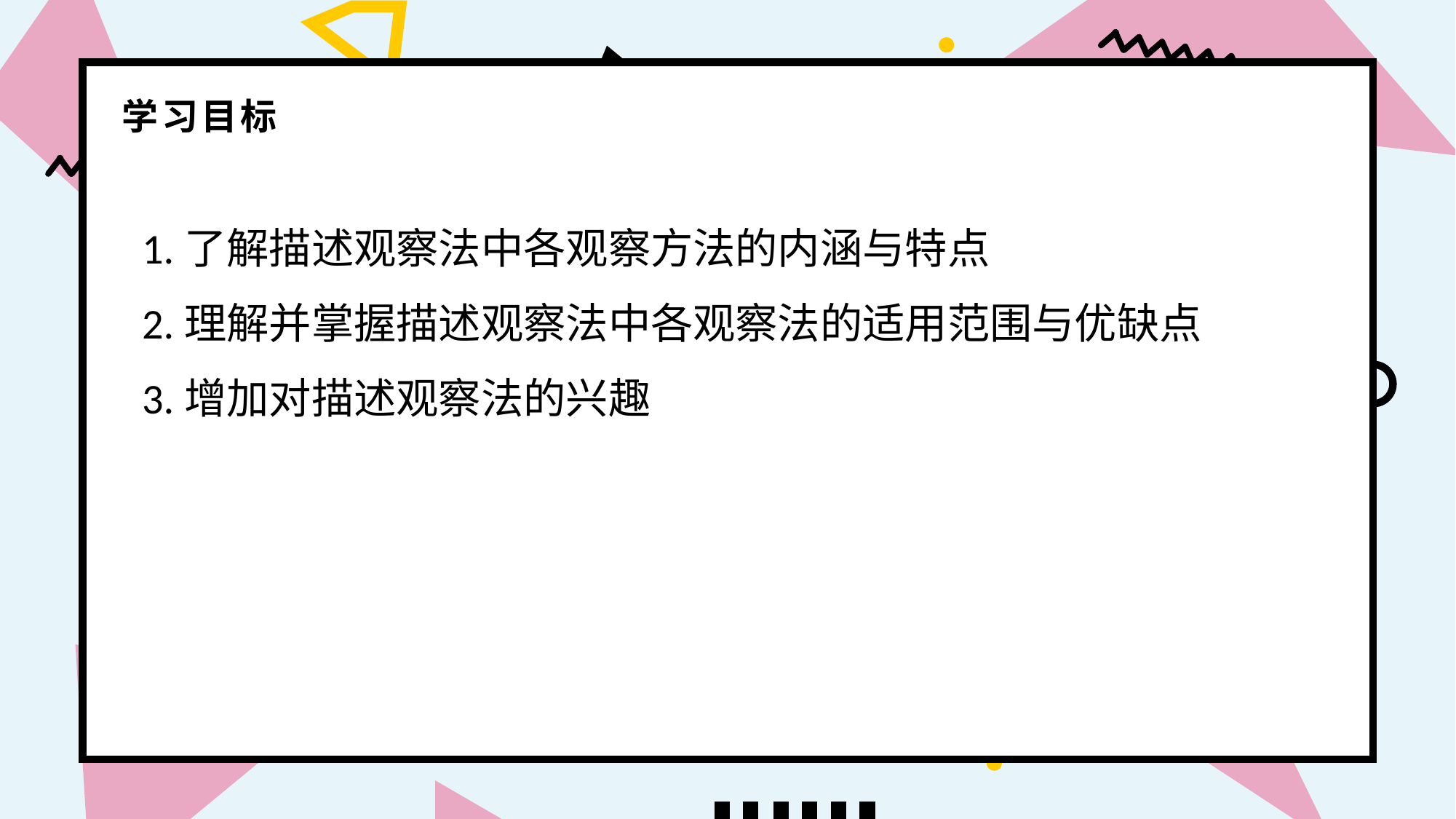

# 学习目标
1.了解描述观察法中各观察方法的内涵与特点
2.理解并掌握描述观察法中各观察法的适用范围与优缺点
3.增加对描述观察法的兴趣